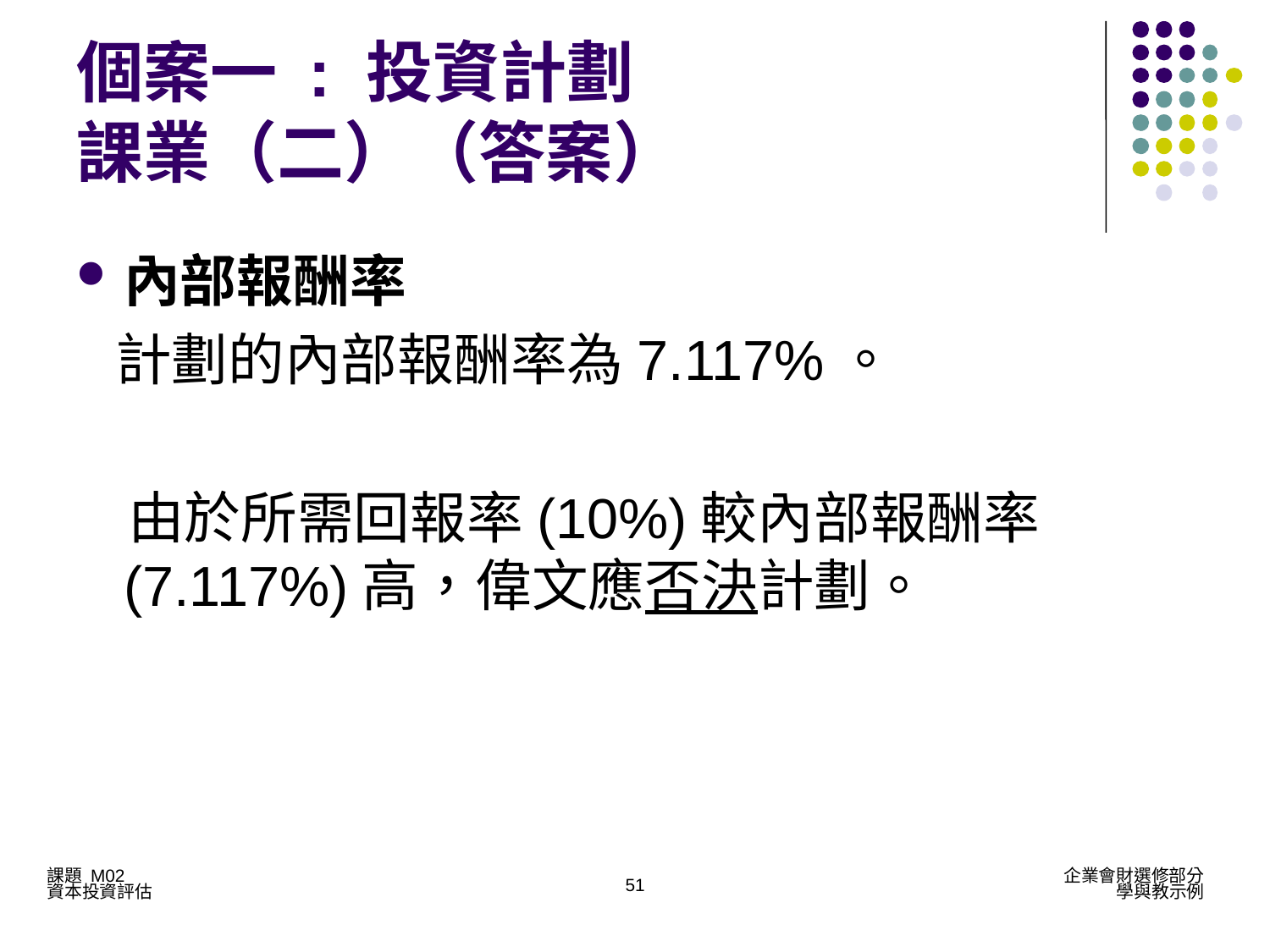

個案一 : 投資計劃
課業（二）（答案）
內部報酬率
  計劃的內部報酬率為7.117%。

   由於所需回報率(10%)較內部報酬率(7.117%)高，偉文應否決計劃。

51